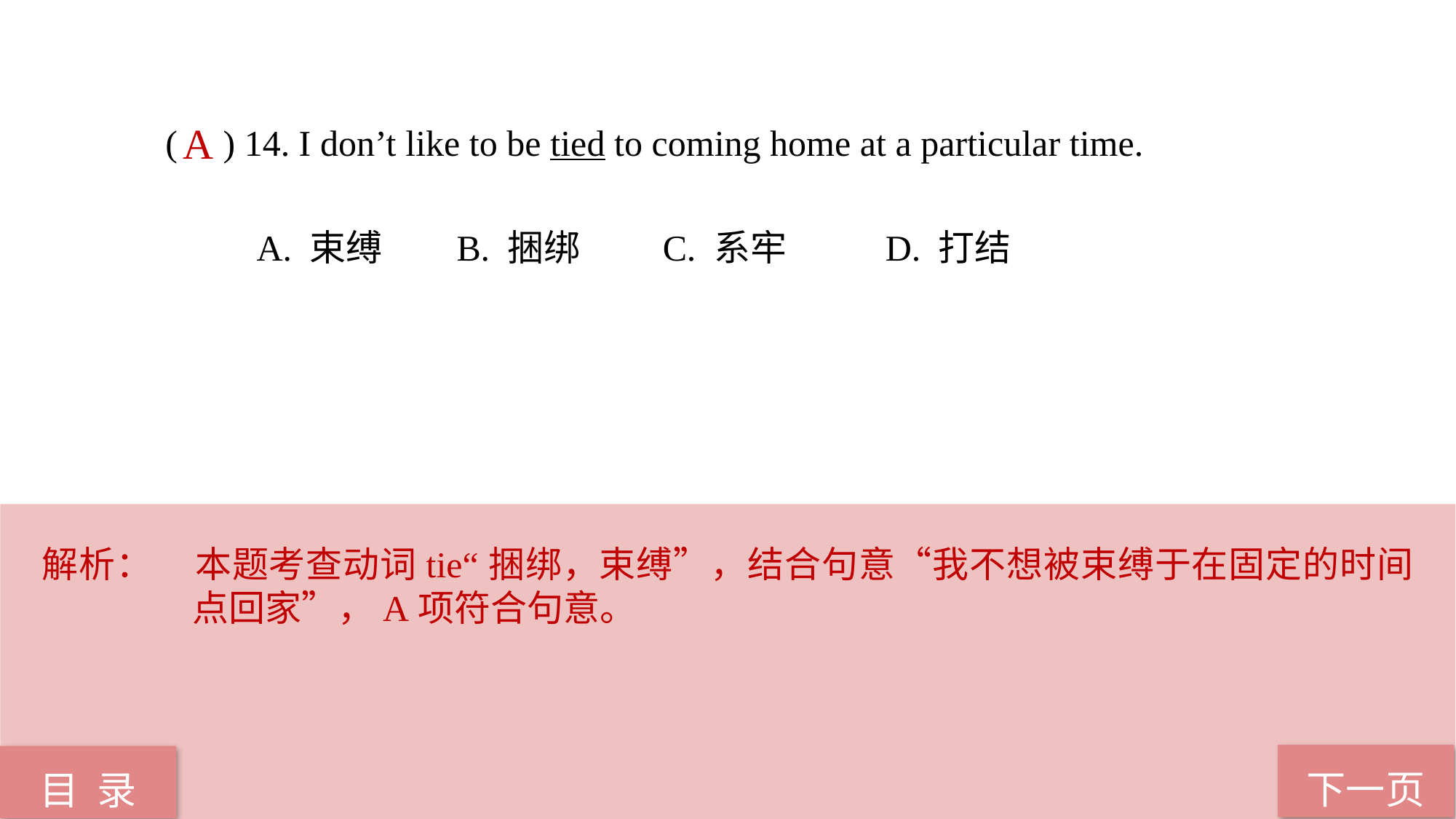

(     ) 14. I don’t like to be tied to coming home at a particular time.

          A. 束缚        B. 捆绑         C. 系牢           D. 打结
A
解析：	本题考查动词tie“捆绑，束缚”，结合句意“我不想被束缚于在固定的时间点回家”，A项符合句意。